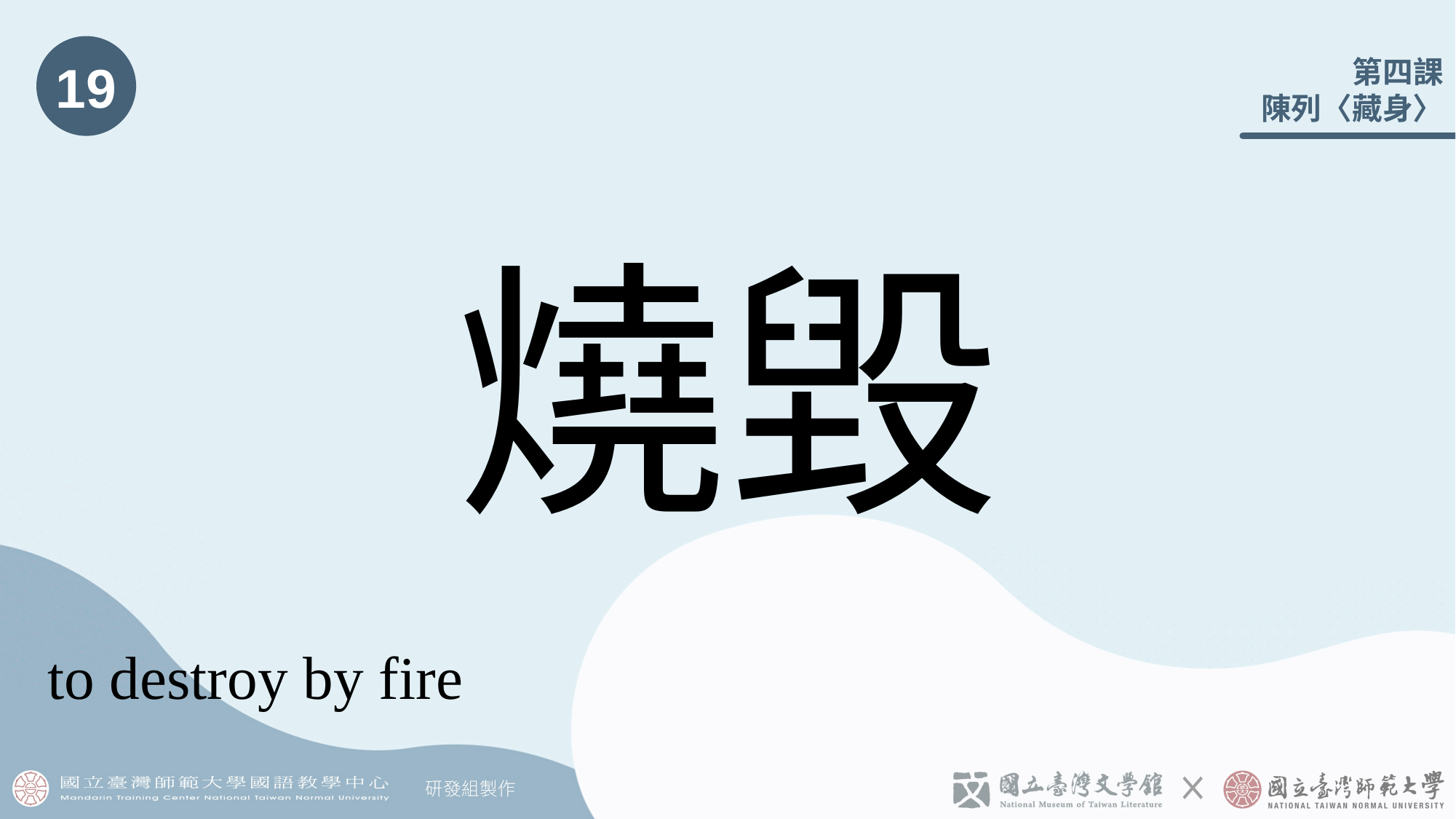

19
# 燒毀
to destroy by fire